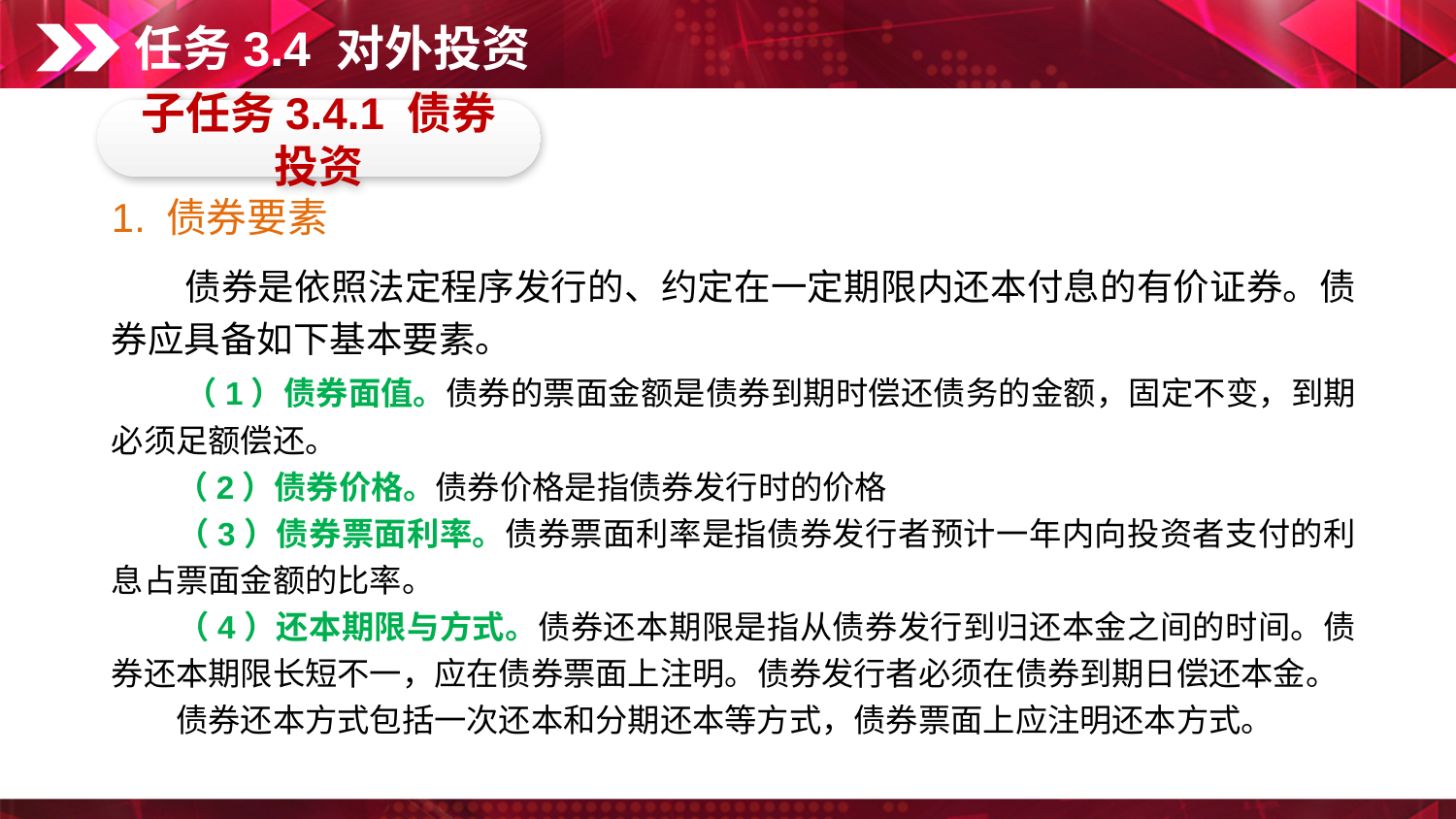

任务3.4 对外投资

子任务3.4.1 债券投资
1. 债券要素
　　债券是依照法定程序发行的、约定在一定期限内还本付息的有价证券。债券应具备如下基本要素。
　　（1）债券面值。债券的票面金额是债券到期时偿还债务的金额，固定不变，到期必须足额偿还。
　　（2）债券价格。债券价格是指债券发行时的价格
　　（3）债券票面利率。债券票面利率是指债券发行者预计一年内向投资者支付的利息占票面金额的比率。
　　（4）还本期限与方式。债券还本期限是指从债券发行到归还本金之间的时间。债券还本期限长短不一，应在债券票面上注明。债券发行者必须在债券到期日偿还本金。
　　债券还本方式包括一次还本和分期还本等方式，债券票面上应注明还本方式。